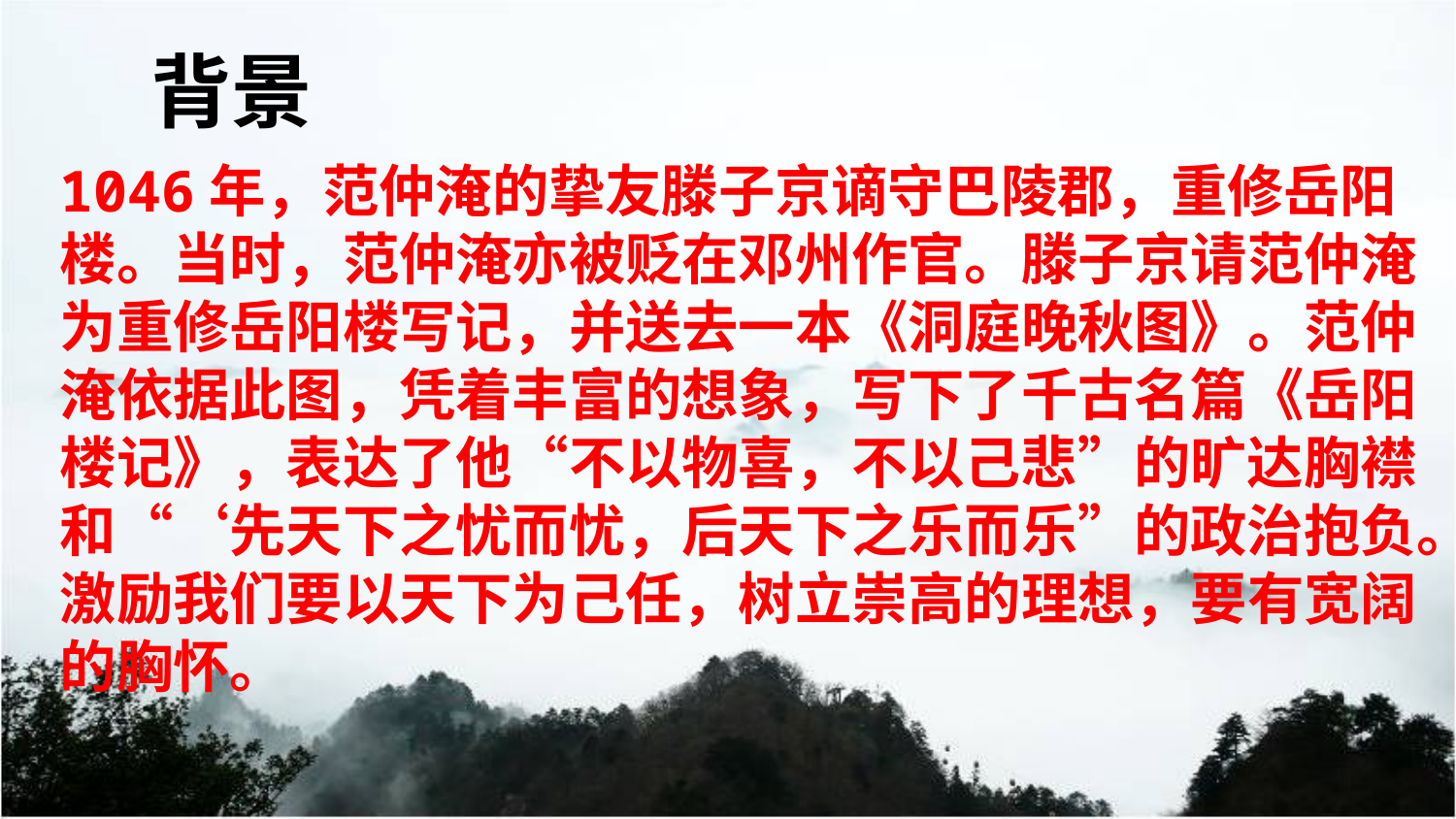

背景
1046年，范仲淹的挚友滕子京谪守巴陵郡，重修岳阳楼。当时，范仲淹亦被贬在邓州作官。滕子京请范仲淹为重修岳阳楼写记，并送去一本《洞庭晚秋图》。范仲淹依据此图，凭着丰富的想象，写下了千古名篇《岳阳楼记》，表达了他“不以物喜，不以己悲”的旷达胸襟和“‘先天下之忧而忧，后天下之乐而乐”的政治抱负。激励我们要以天下为己任，树立崇高的理想，要有宽阔的胸怀。
#